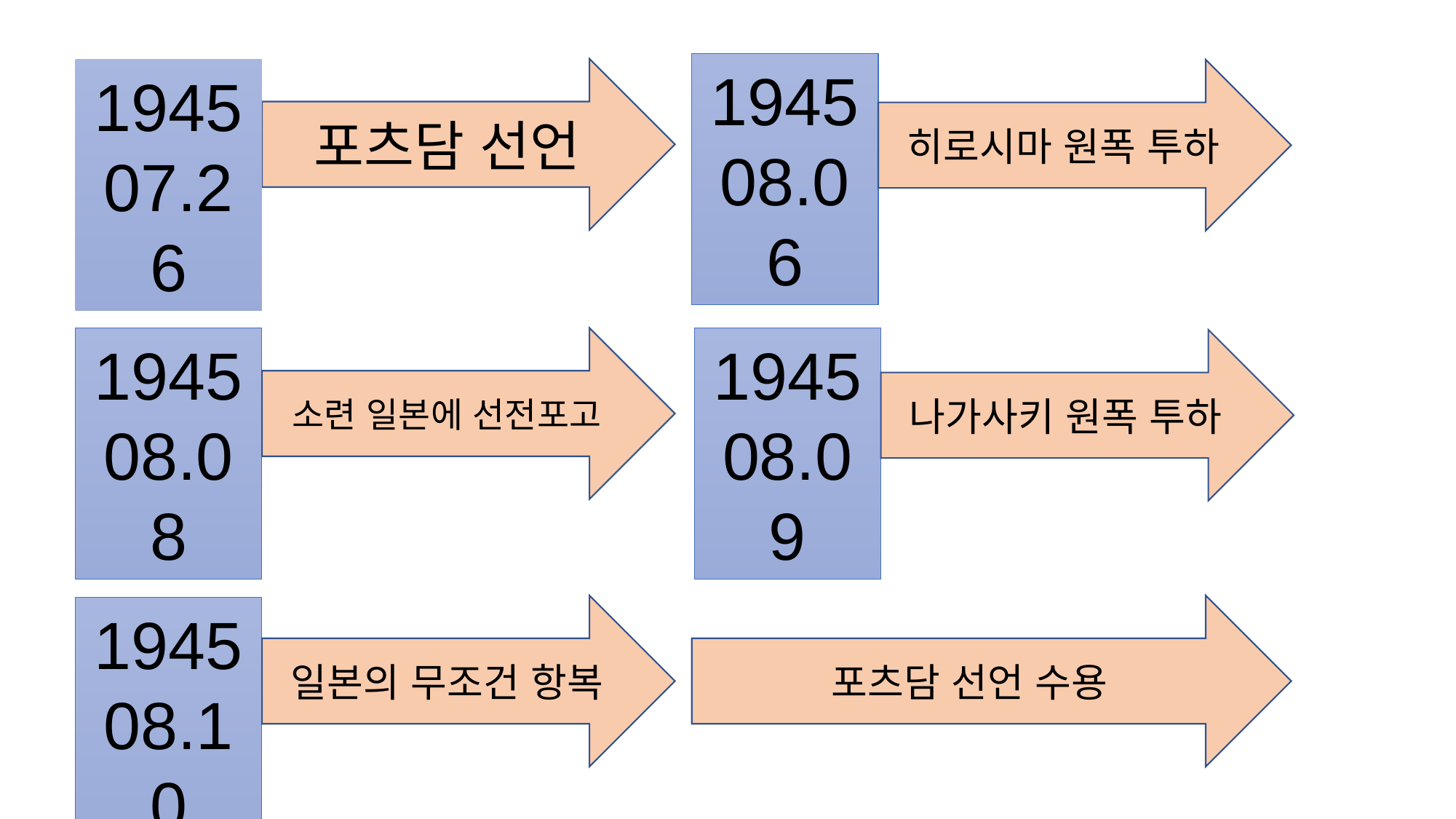

194508.06
포츠담 선언
194507.26
히로시마 원폭 투하
1945 08.08
소련 일본에 선전포고
1945 08.09
나가사키 원폭 투하
일본의 무조건 항복
포츠담 선언 수용
1945 08.10